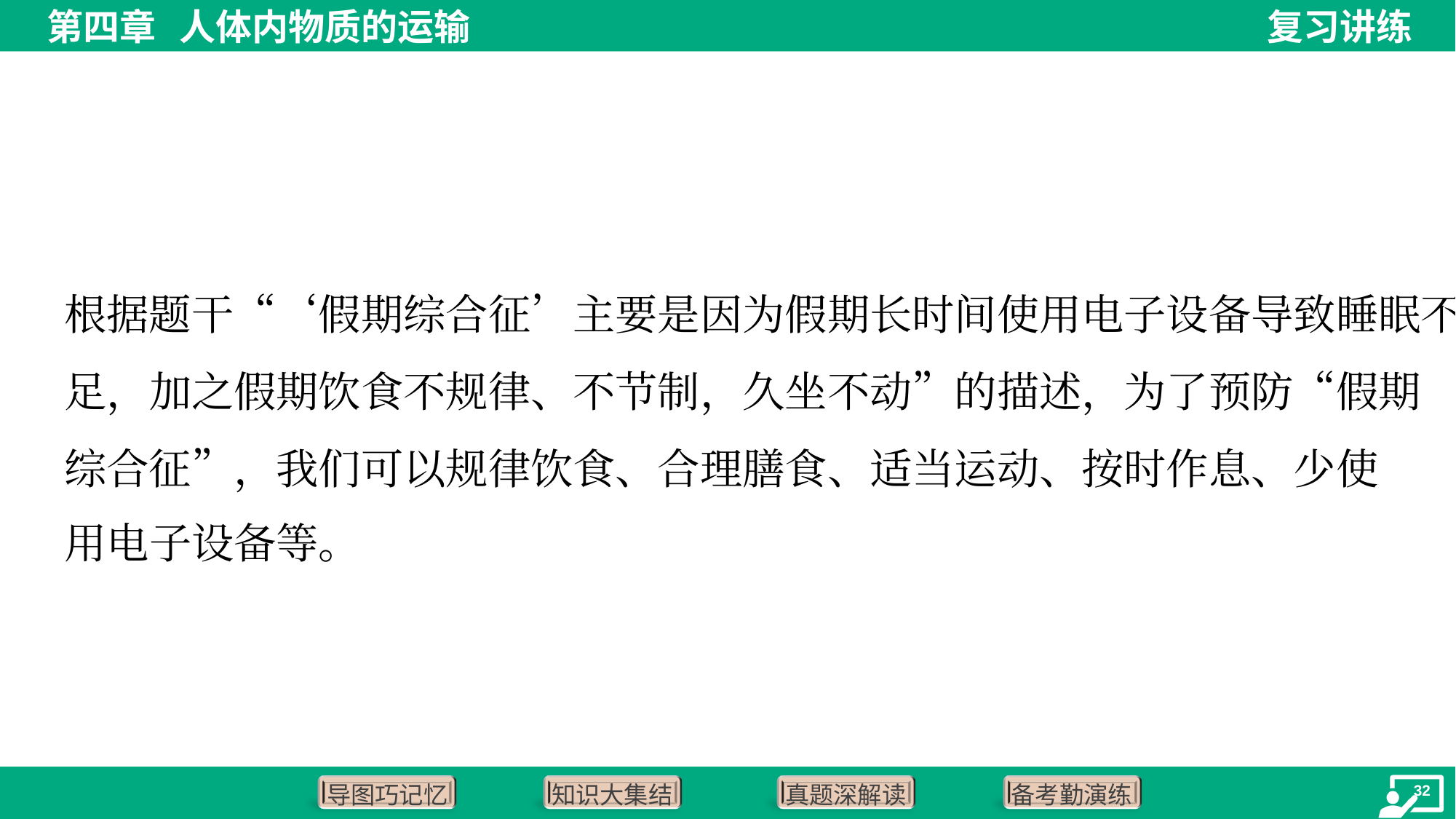

根据题干“‘假期综合征’主要是因为假期长时间使用电子设备导致睡眠不
足，加之假期饮食不规律、不节制，久坐不动”的描述，为了预防“假期
综合征”，我们可以规律饮食、合理膳食、适当运动、按时作息、少使
用电子设备等。